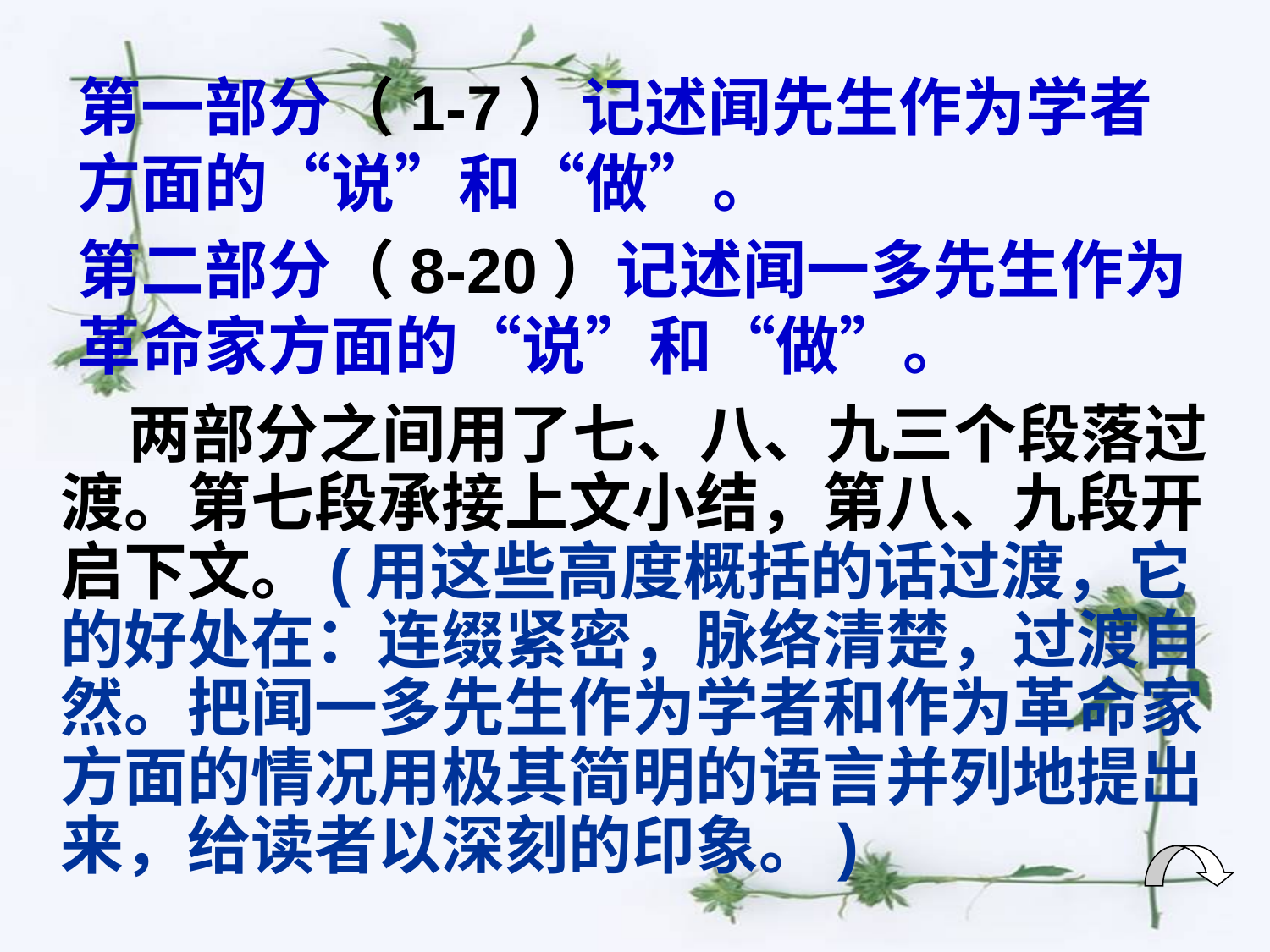

# 第一部分（1-7）记述闻先生作为学者方面的“说”和“做”。
第二部分（8-20）记述闻一多先生作为革命家方面的“说”和“做”。
       两部分之间用了七、八、九三个段落过渡。第七段承接上文小结，第八、九段开启下文。(用这些高度概括的话过渡，它的好处在：连缀紧密，脉络清楚，过渡自然。把闻一多先生作为学者和作为革命家方面的情况用极其简明的语言并列地提出来，给读者以深刻的印象。)